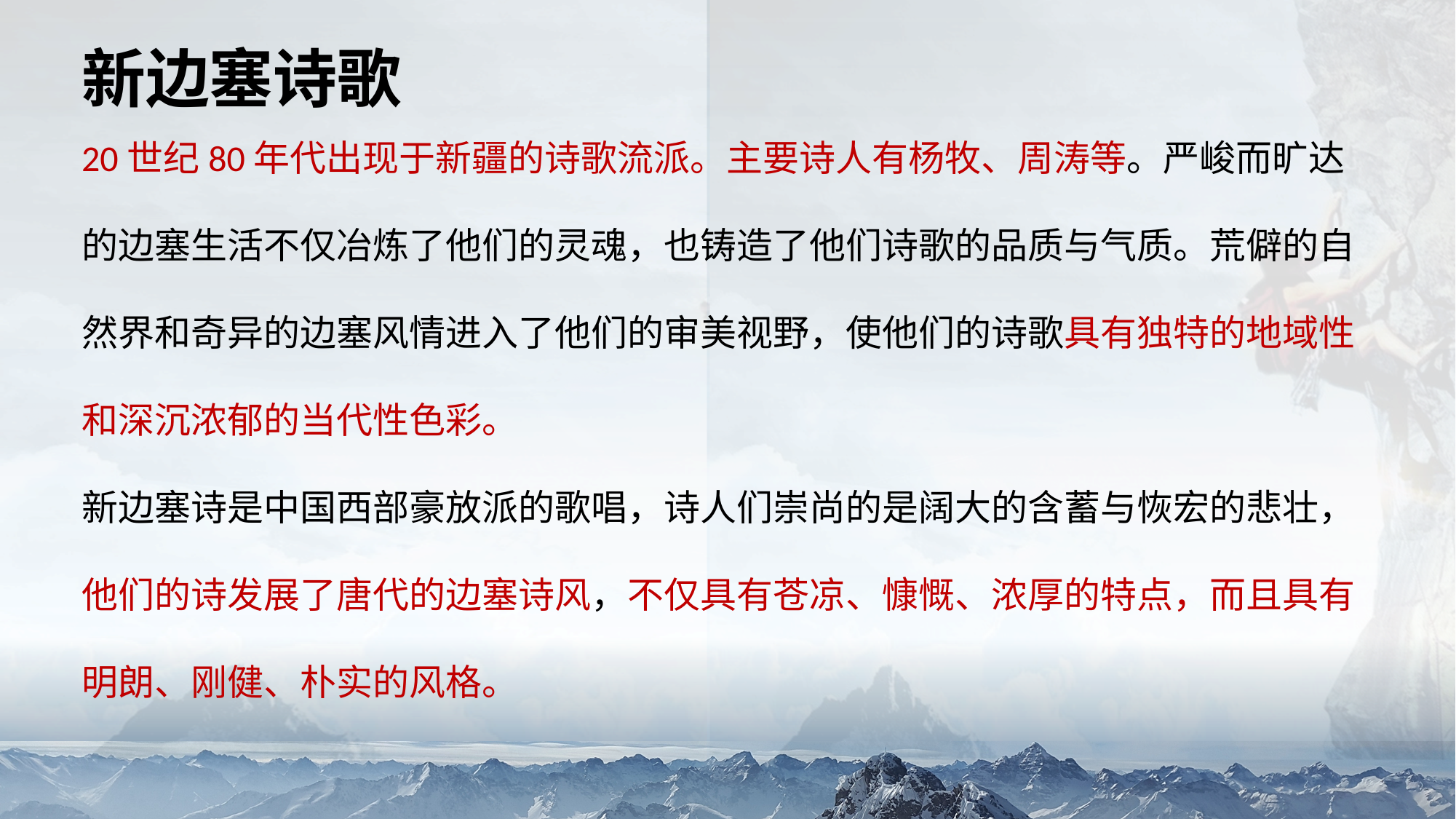

# 新边塞诗歌
20世纪80年代出现于新疆的诗歌流派。主要诗人有杨牧、周涛等。严峻而旷达的边塞生活不仅冶炼了他们的灵魂，也铸造了他们诗歌的品质与气质。荒僻的自然界和奇异的边塞风情进入了他们的审美视野，使他们的诗歌具有独特的地域性和深沉浓郁的当代性色彩。
新边塞诗是中国西部豪放派的歌唱，诗人们崇尚的是阔大的含蓄与恢宏的悲壮，他们的诗发展了唐代的边塞诗风，不仅具有苍凉、慷慨、浓厚的特点，而且具有明朗、刚健、朴实的风格。